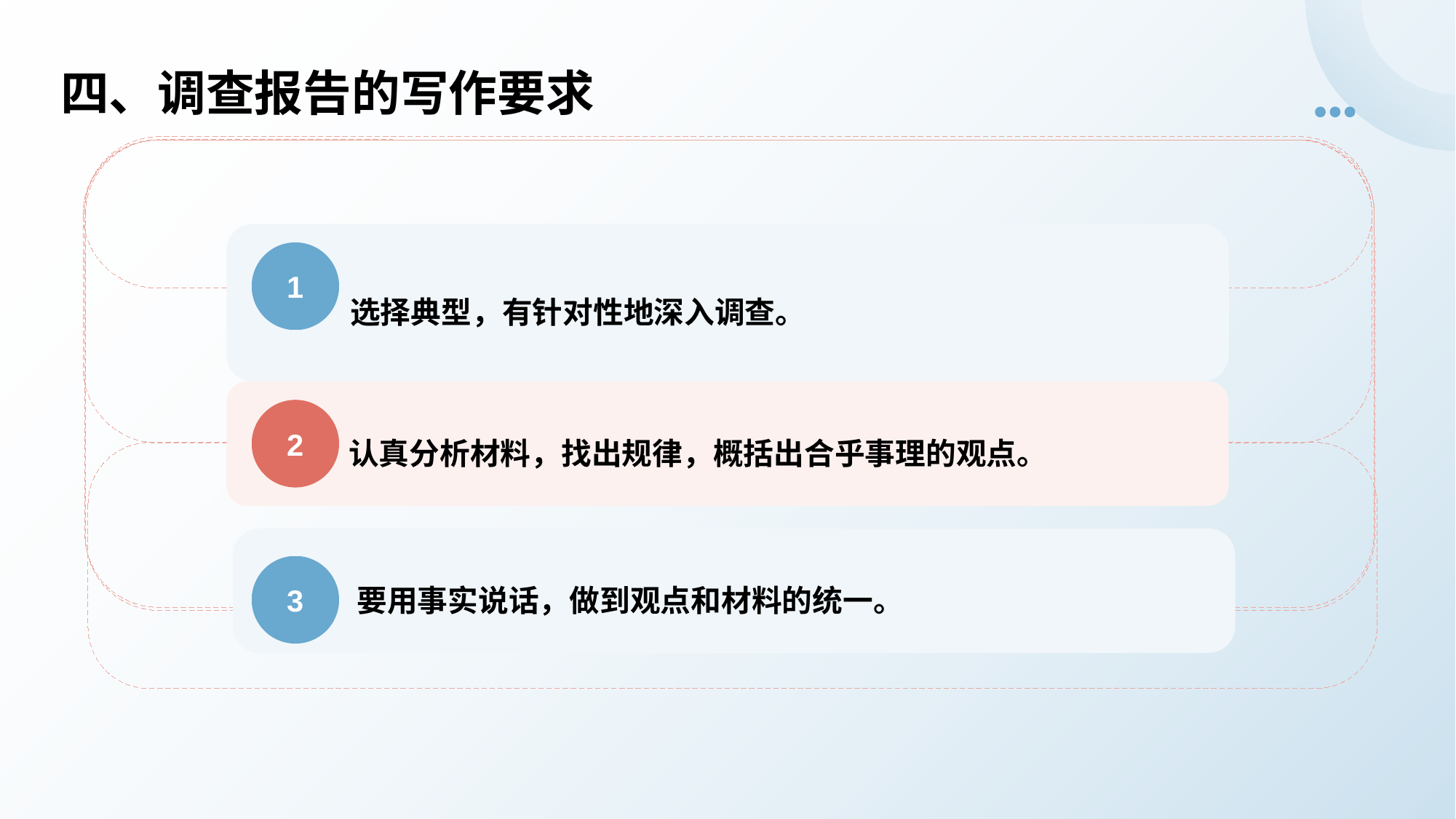

四、调查报告的写作要求

选择典型，有针对性地深入调查。
1
认真分析材料，找出规律，概括出合乎事理的观点。
2

要用事实说话，做到观点和材料的统一。
3